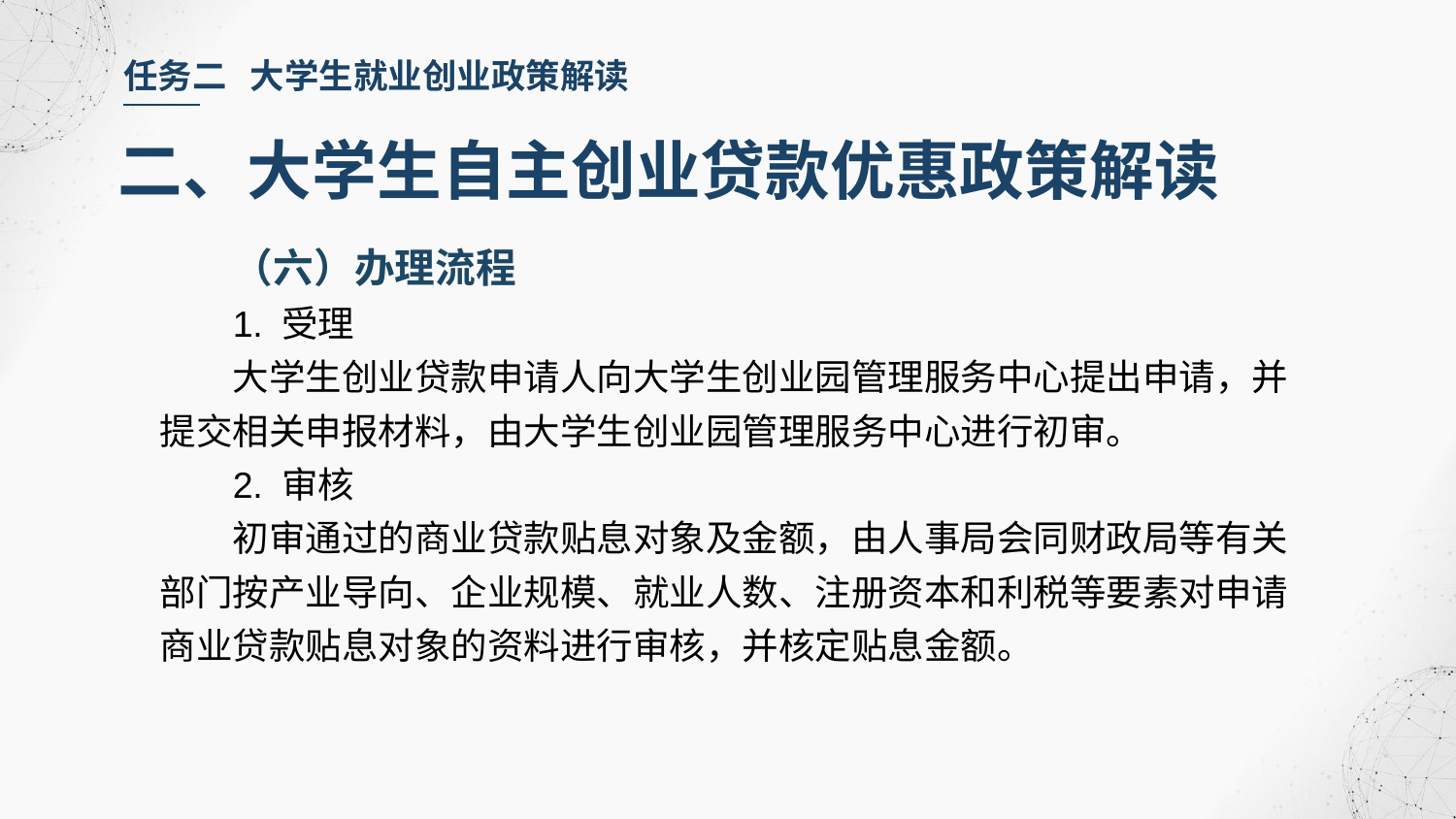

任务二   大学生就业创业政策解读
二、大学生自主创业贷款优惠政策解读
（六）办理流程
1. 受理
大学生创业贷款申请人向大学生创业园管理服务中心提出申请，并提交相关申报材料，由大学生创业园管理服务中心进行初审。
2. 审核
初审通过的商业贷款贴息对象及金额，由人事局会同财政局等有关部门按产业导向、企业规模、就业人数、注册资本和利税等要素对申请商业贷款贴息对象的资料进行审核，并核定贴息金额。